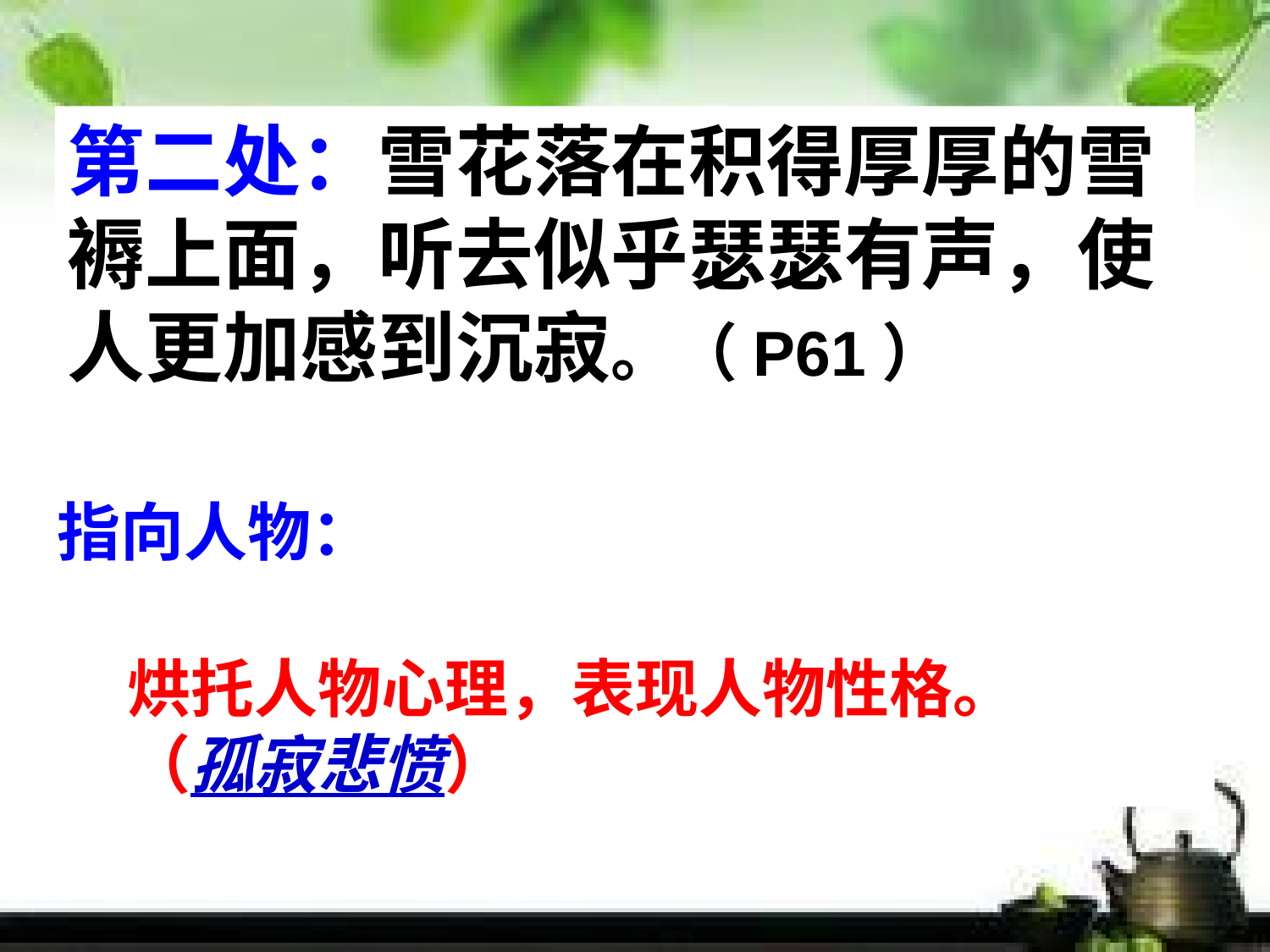

第二处：雪花落在积得厚厚的雪褥上面，听去似乎瑟瑟有声，使人更加感到沉寂。（P61）

指向人物：

烘托人物心理，表现人物性格。
（孤寂悲愤）